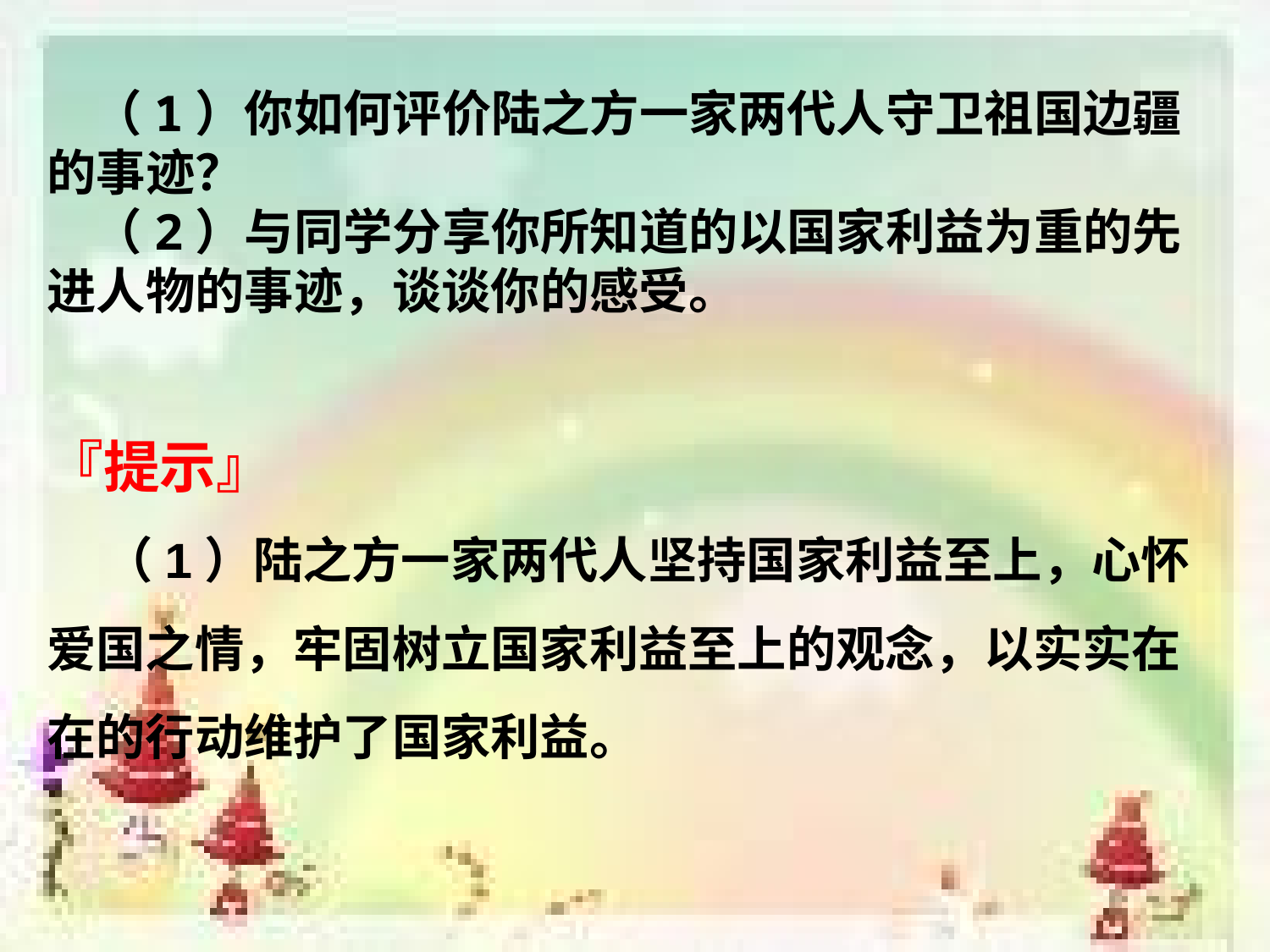

（1）你如何评价陆之方一家两代人守卫祖国边疆的事迹？
   （2）与同学分享你所知道的以国家利益为重的先进人物的事迹，谈谈你的感受。
『提示』
    （1）陆之方一家两代人坚持国家利益至上，心怀爱国之情，牢固树立国家利益至上的观念，以实实在在的行动维护了国家利益。